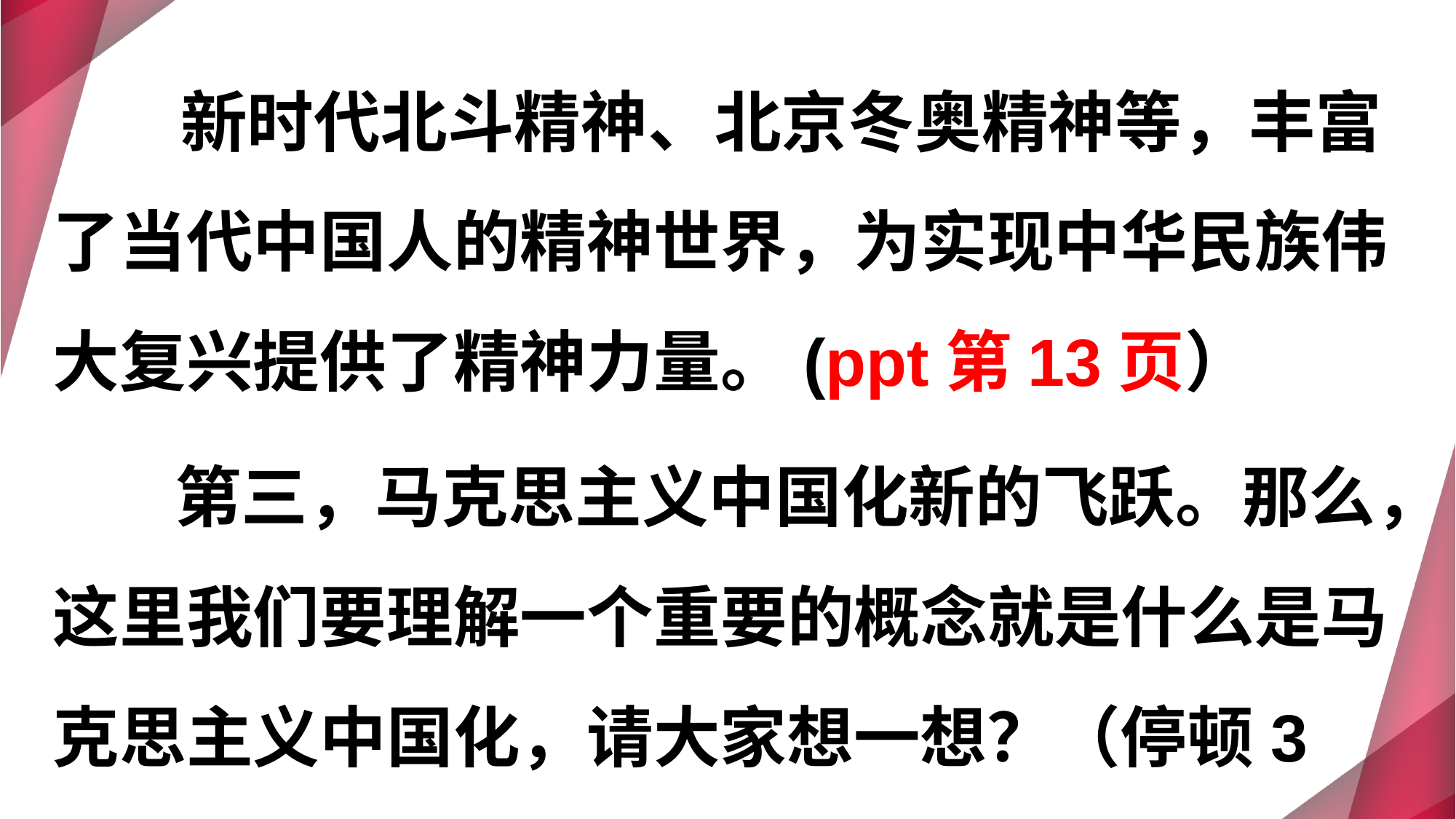

新时代北斗精神、北京冬奥精神等，丰富了当代中国人的精神世界，为实现中华民族伟大复兴提供了精神力量。(ppt第13页）
       第三，马克思主义中国化新的飞跃。那么，这里我们要理解一个重要的概念就是什么是马克思主义中国化，请大家想一想？（停顿3秒）